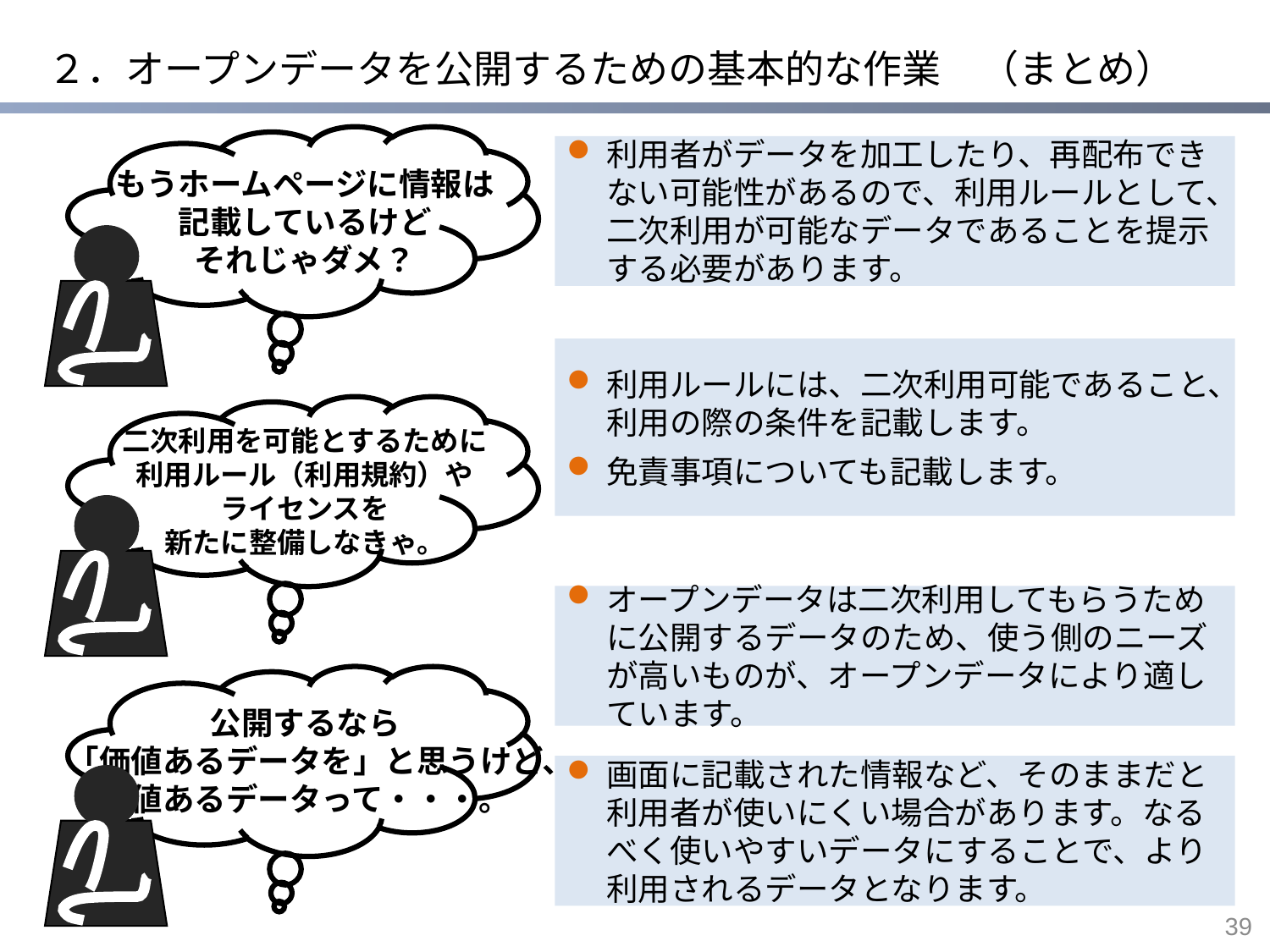

# ２．オープンデータを公開するための基本的な作業　（まとめ）

利用者がデータを加工したり、再配布できない可能性があるので、利用ルールとして、二次利用が可能なデータであることを提示する必要があります。
もうホームページに情報は
記載しているけど
それじゃダメ？

利用ルールには、二次利用可能であること、利用の際の条件を記載します。
免責事項についても記載します。

二次利用を可能とするために
利用ルール（利用規約）や
ライセンスを
新たに整備しなきゃ。

オープンデータは二次利用してもらうために公開するデータのため、使う側のニーズが高いものが、オープンデータにより適しています。

公開するなら
「価値あるデータを」と思うけど、
価値あるデータって・・・。
画面に記載された情報など、そのままだと利用者が使いにくい場合があります。なるべく使いやすいデータにすることで、より利用されるデータとなります。

39